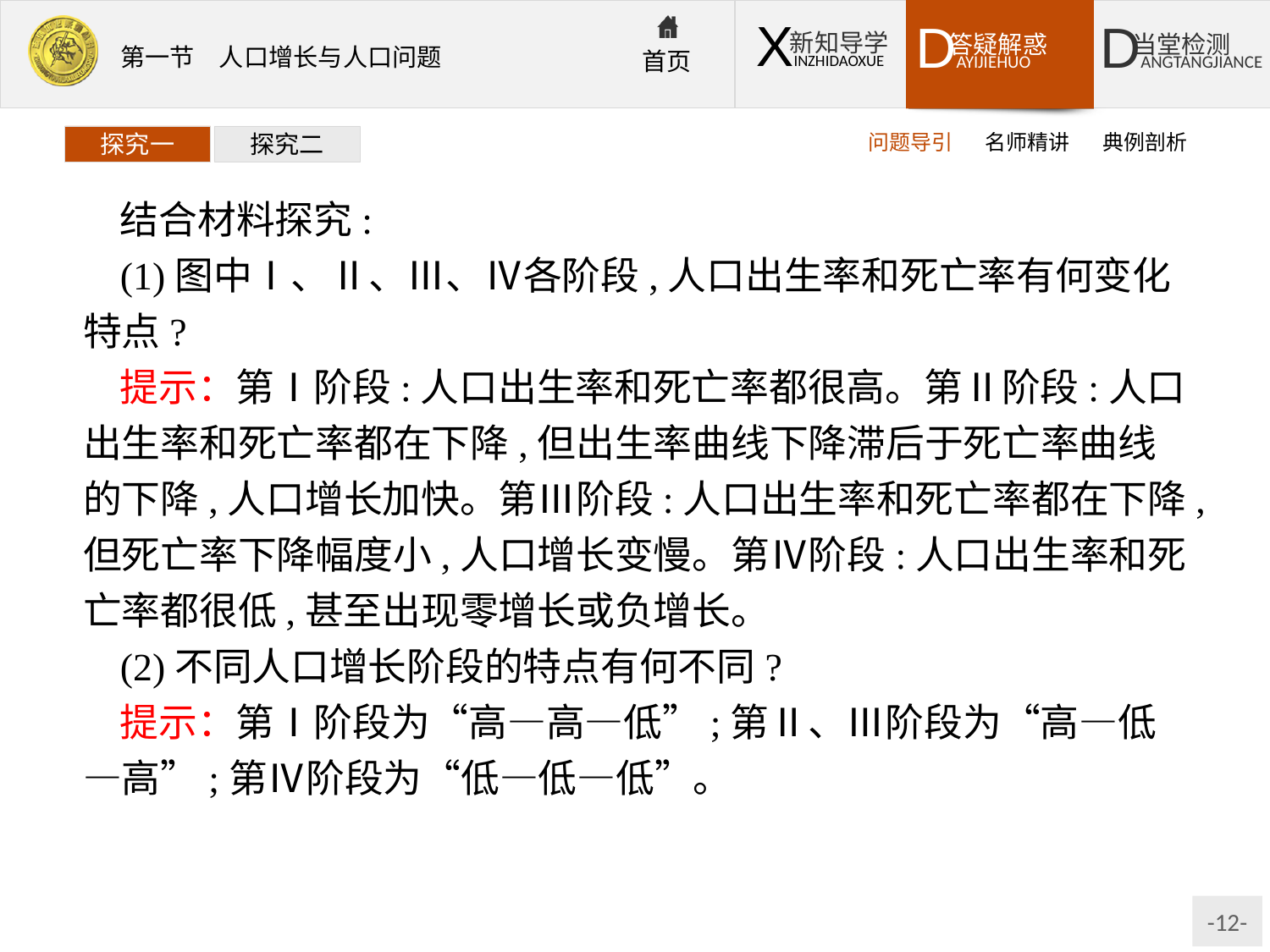

问题导引
名师精讲
典例剖析
探究一
探究二
结合材料探究:
(1)图中Ⅰ、Ⅱ、Ⅲ、Ⅳ各阶段,人口出生率和死亡率有何变化特点?
提示：第Ⅰ阶段:人口出生率和死亡率都很高。第Ⅱ阶段:人口出生率和死亡率都在下降,但出生率曲线下降滞后于死亡率曲线的下降,人口增长加快。第Ⅲ阶段:人口出生率和死亡率都在下降,但死亡率下降幅度小,人口增长变慢。第Ⅳ阶段:人口出生率和死亡率都很低,甚至出现零增长或负增长。
(2)不同人口增长阶段的特点有何不同?
提示：第Ⅰ阶段为“高—高—低”;第Ⅱ、Ⅲ阶段为“高—低—高”;第Ⅳ阶段为“低—低—低”。